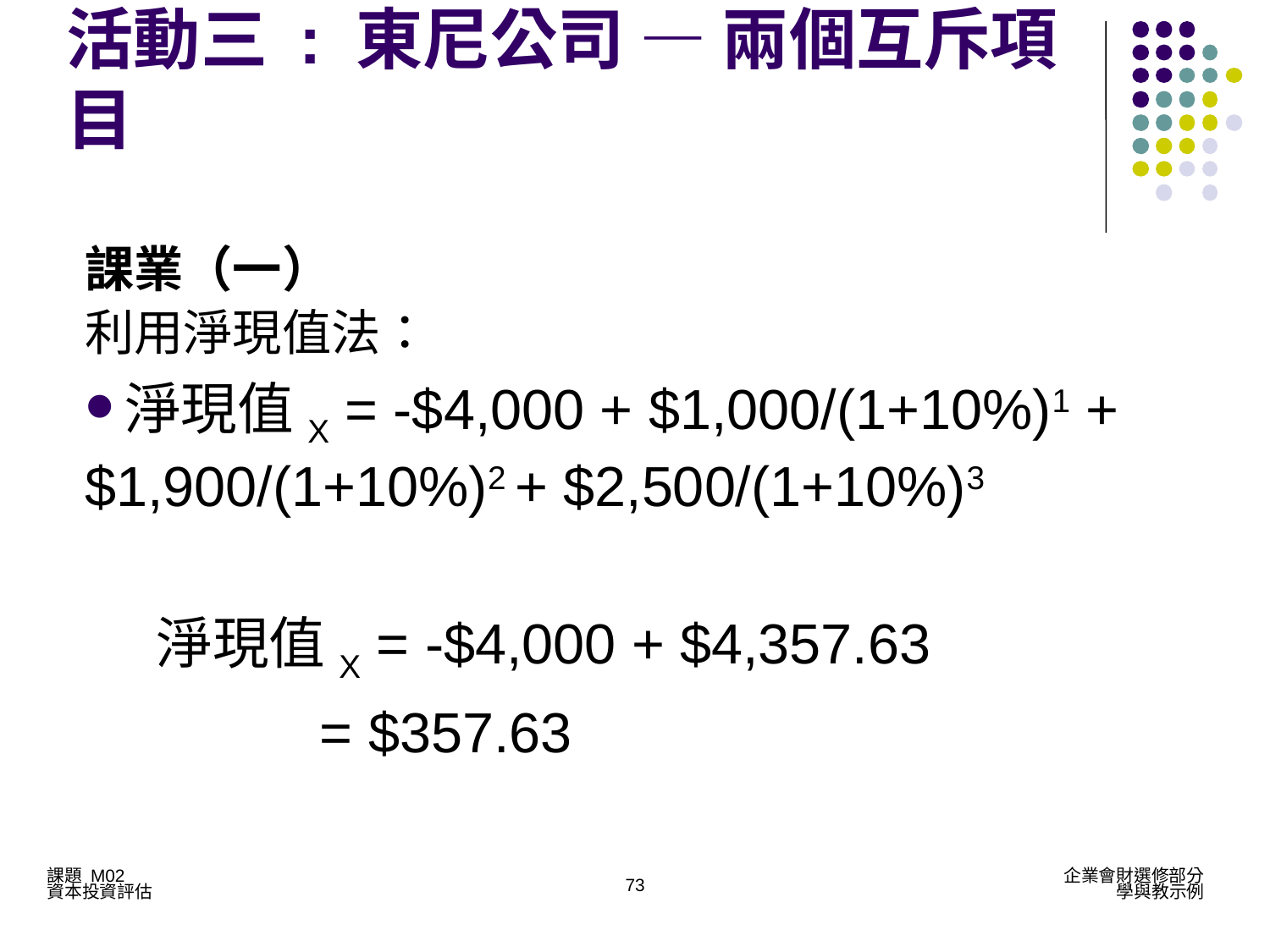

活動三 : 東尼公司 — 兩個互斥項目
課業（一）
利用淨現值法：
淨現值X = -$4,000 + $1,000/(1+10%)1 + $1,900/(1+10%)2 + $2,500/(1+10%)3

    淨現值X = -$4,000 + $4,357.63
               = $357.63

73